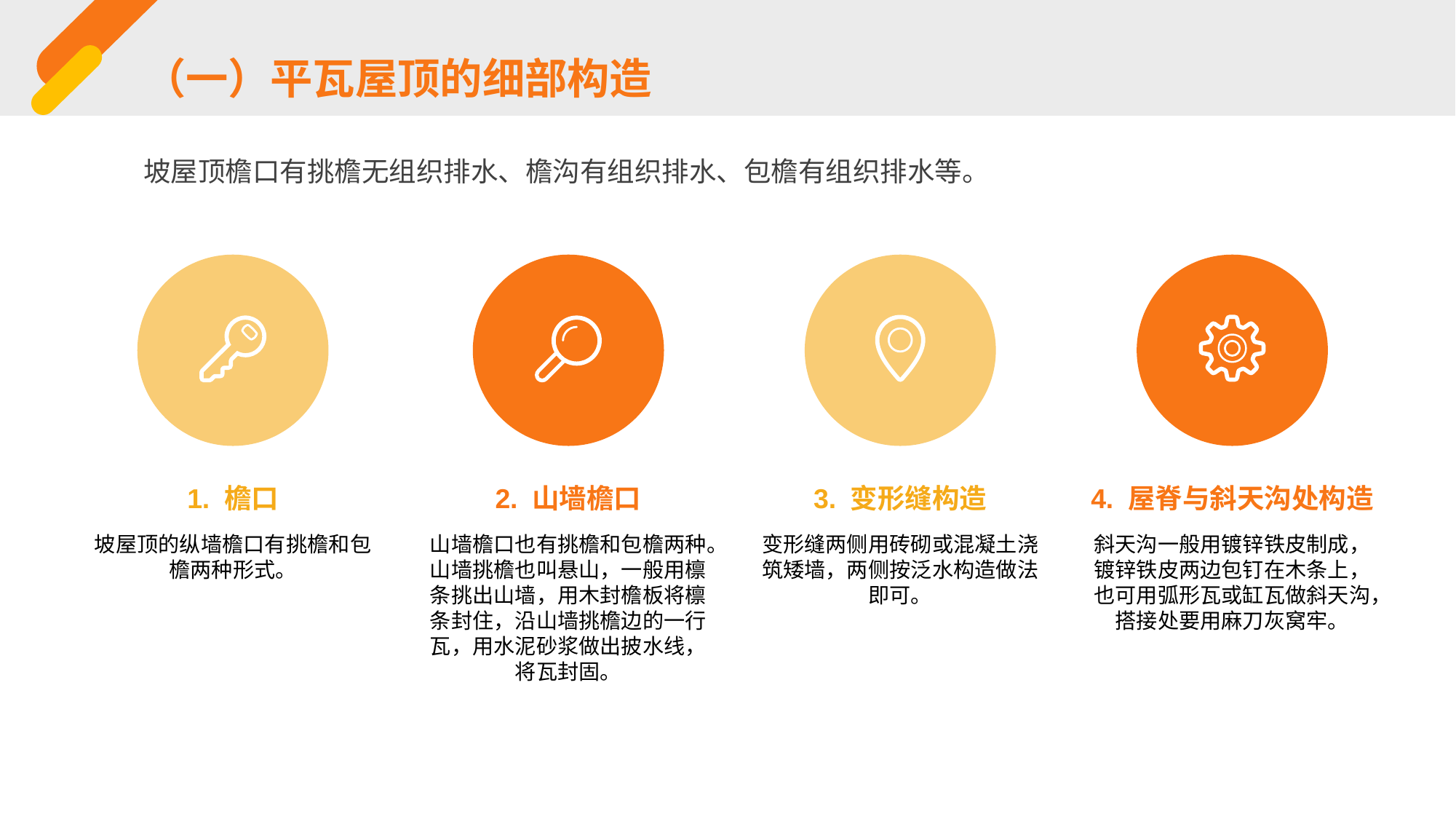

（一）平瓦屋顶的细部构造
坡屋顶檐口有挑檐无组织排水、檐沟有组织排水、包檐有组织排水等。

1. 檐口
坡屋顶的纵墙檐口有挑檐和包檐两种形式。

2. 山墙檐口
山墙檐口也有挑檐和包檐两种。山墙挑檐也叫悬山，一般用檩条挑出山墙，用木封檐板将檩条封住，沿山墙挑檐边的一行瓦，用水泥砂浆做出披水线，将瓦封固。

3. 变形缝构造
变形缝两侧用砖砌或混凝土浇筑矮墙，两侧按泛水构造做法即可。

4. 屋脊与斜天沟处构造
斜天沟一般用镀锌铁皮制成，镀锌铁皮两边包钉在木条上，也可用弧形瓦或缸瓦做斜天沟，搭接处要用麻刀灰窝牢。